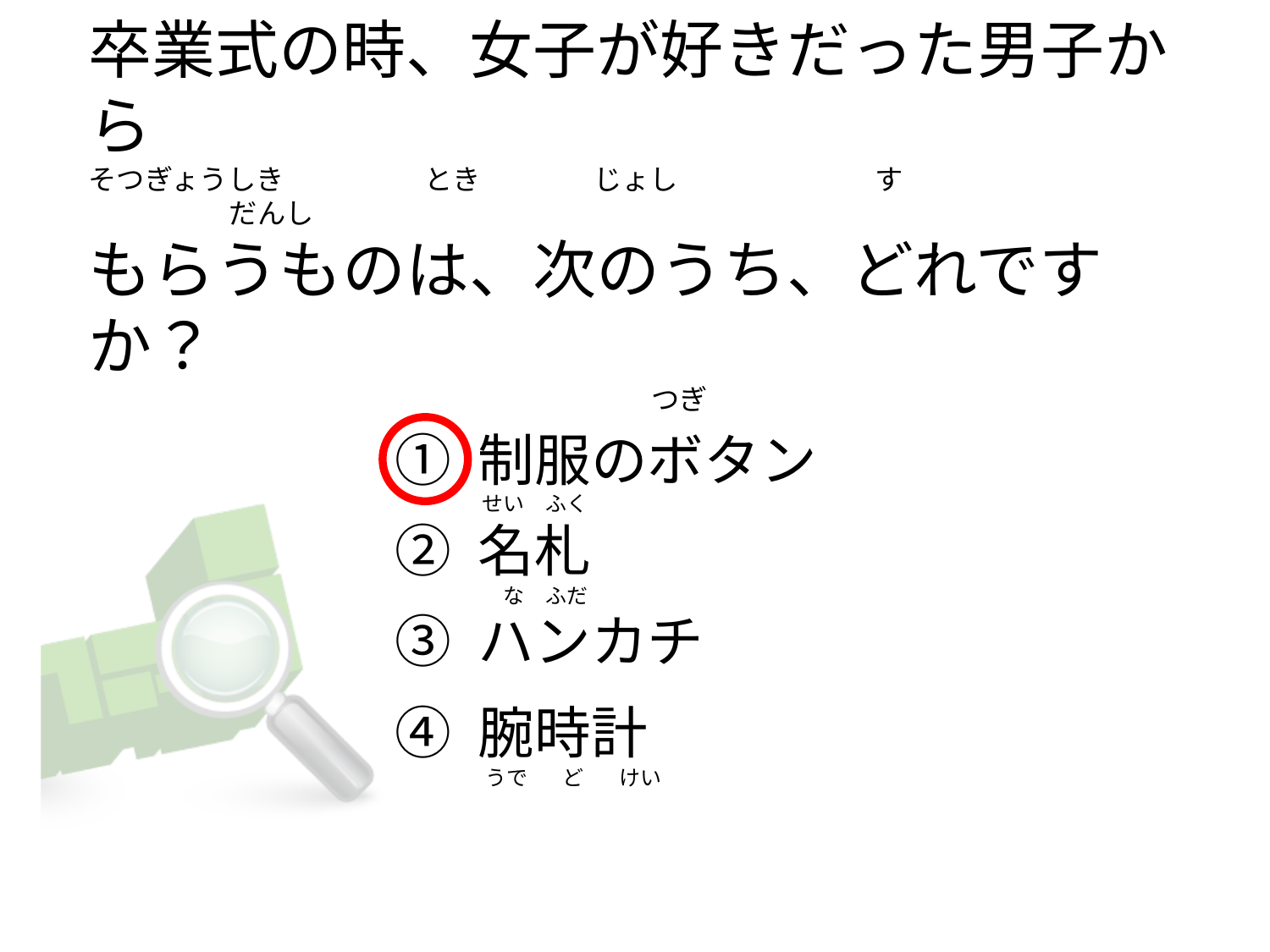

# 卒業式の時、女子が好きだった男子から そつぎょうしき　　　　　とき　　　　じょし　　　　　　　す　　　　　　　　　　　　　　だんし もらうものは、次のうち、どれですか？ 　　　　　　　　　　　　　　　　　　　　つぎ

① 制服のボタン
② 名札
③ ハンカチ
④ 腕時計
　せい　ふく
　　な　ふだ
　うで   　ど　   けい